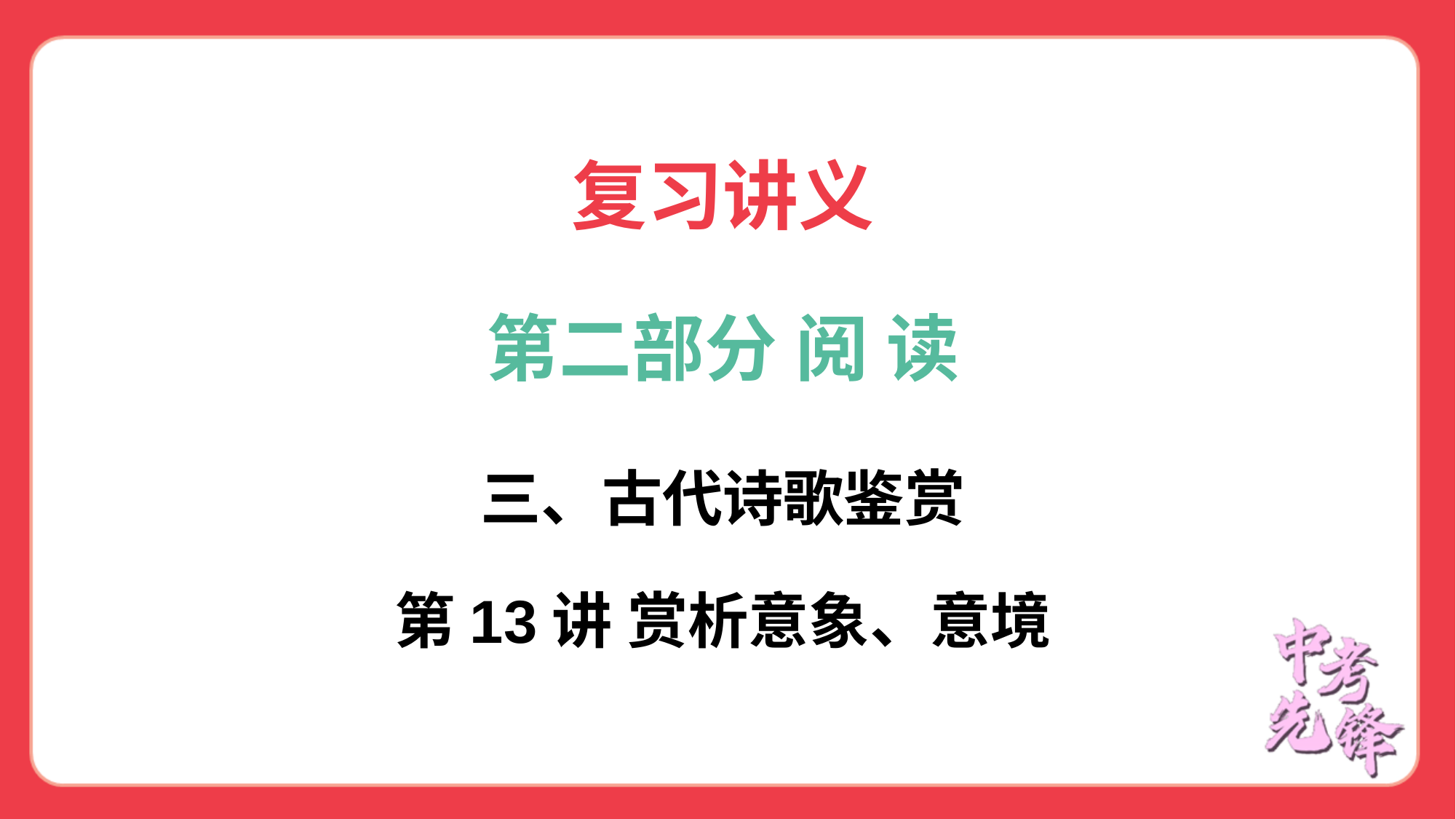

复习讲义
第二部分 阅 读
三、古代诗歌鉴赏
第13讲 赏析意象、意境